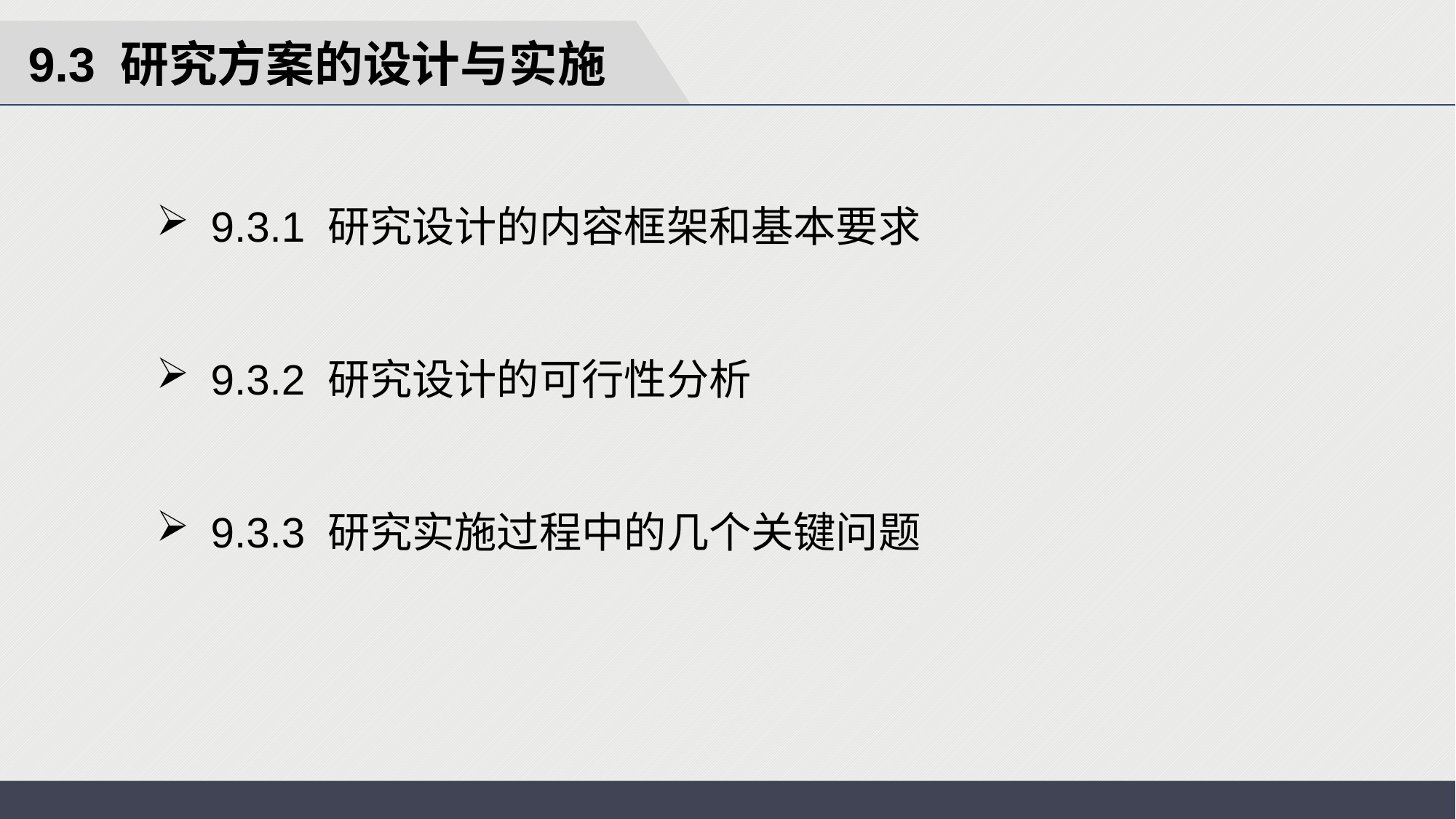

9.3 研究方案的设计与实施
9.3.1 研究设计的内容框架和基本要求

9.3.2 研究设计的可行性分析

9.3.3 研究实施过程中的几个关键问题